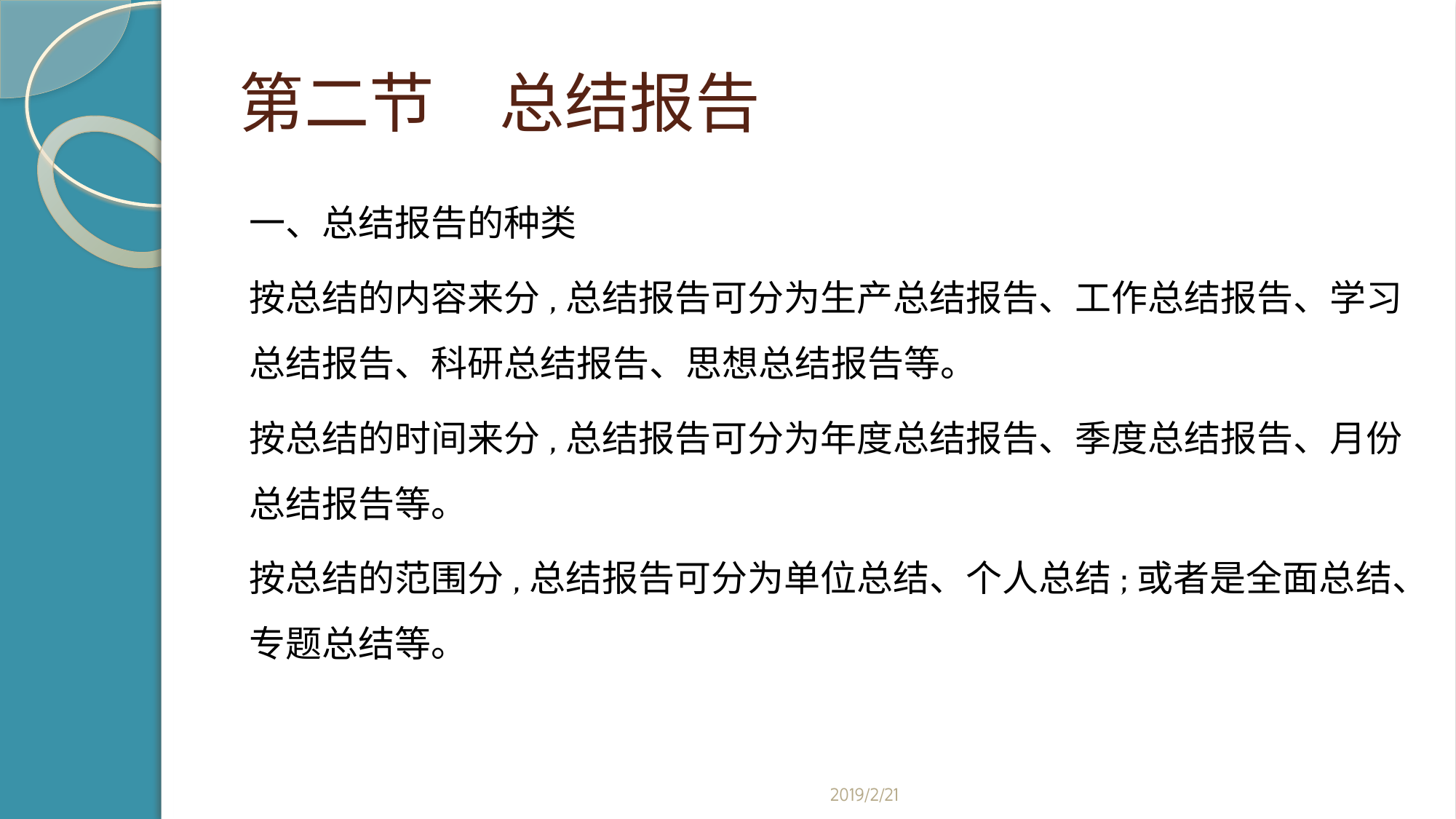

# 第二节　总结报告
一、总结报告的种类
按总结的内容来分,总结报告可分为生产总结报告、工作总结报告、学习总结报告、科研总结报告、思想总结报告等。
按总结的时间来分,总结报告可分为年度总结报告、季度总结报告、月份总结报告等。
按总结的范围分,总结报告可分为单位总结、个人总结;或者是全面总结、专题总结等。

2019/2/21